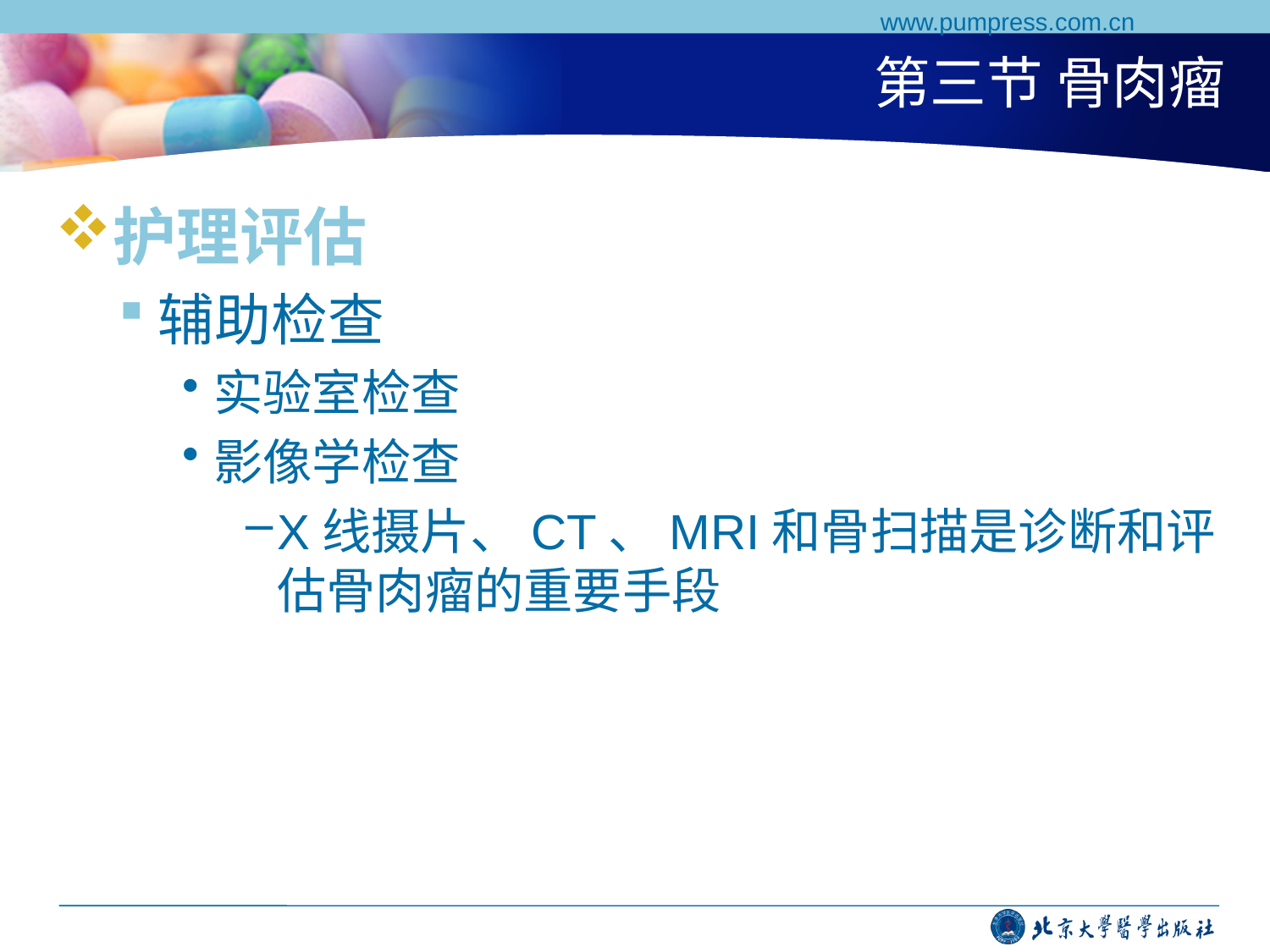

www.pumpress.com.cn
# 第三节 骨肉瘤
护理评估
辅助检查
实验室检查
影像学检查
X线摄片、CT、MRI和骨扫描是诊断和评估骨肉瘤的重要手段